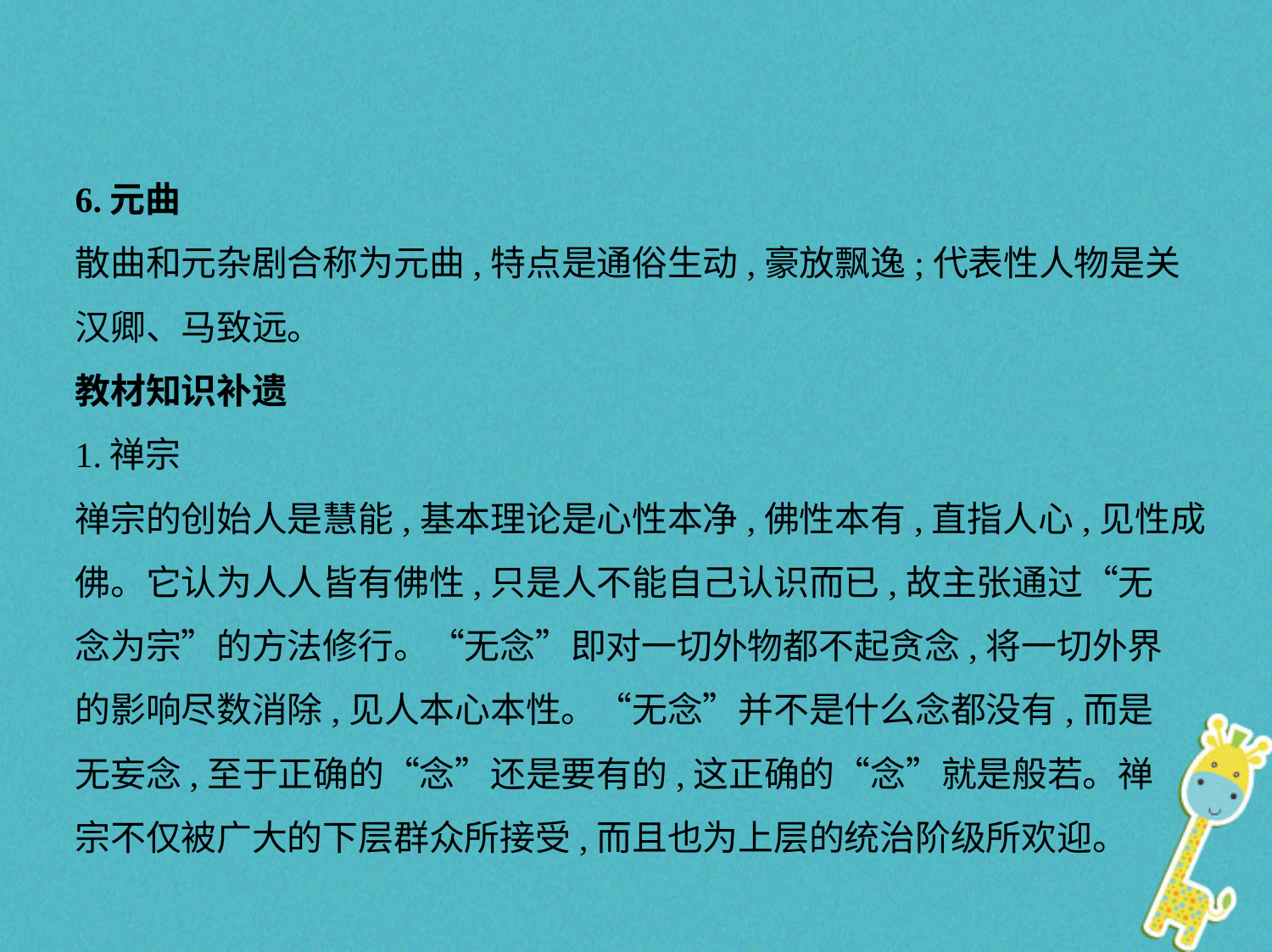

6.元曲
散曲和元杂剧合称为元曲,特点是通俗生动,豪放飘逸;代表性人物是关
汉卿、马致远。
教材知识补遗
1.禅宗
禅宗的创始人是慧能,基本理论是心性本净,佛性本有,直指人心,见性成
佛。它认为人人皆有佛性,只是人不能自己认识而已,故主张通过“无
念为宗”的方法修行。“无念”即对一切外物都不起贪念,将一切外界
的影响尽数消除,见人本心本性。“无念”并不是什么念都没有,而是
无妄念,至于正确的“念”还是要有的,这正确的“念”就是般若。禅
宗不仅被广大的下层群众所接受,而且也为上层的统治阶级所欢迎。